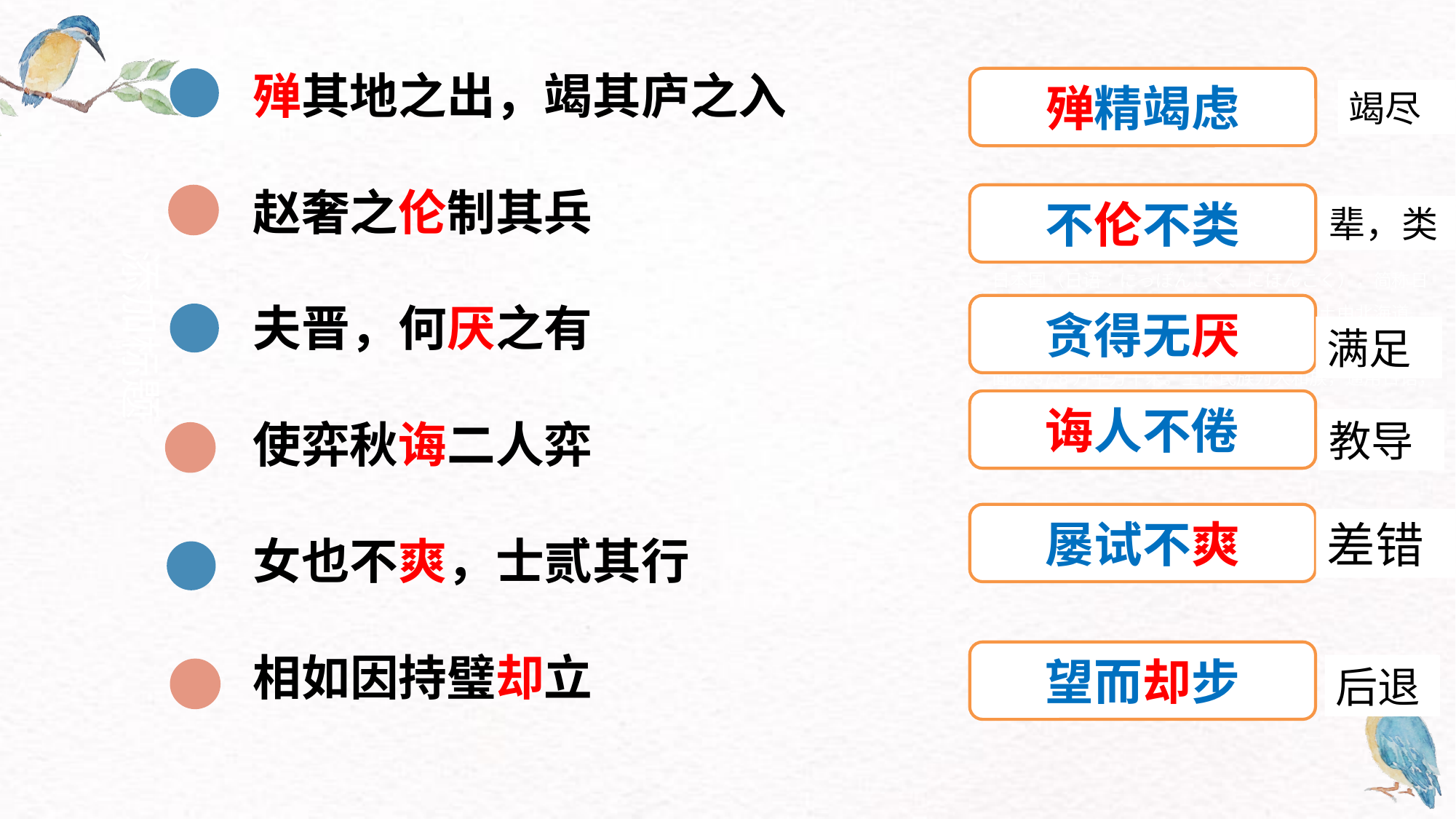

殚其地之出，竭其庐之入

赵奢之伦制其兵

夫晋，何厌之有

使弈秋诲二人弈

女也不爽，士贰其行

相如因持璧却立

殚精竭虑
竭尽
不伦不类
辈，类
添加标题
日本国（日语：にっぽんこく、にほんこく），简称日本，位于东亚、国名意为“日出之国”，领土由北海道、本州、四国、九州四个大岛及7200多个小岛组成，总面积37.8万平方千米。主体民族为大和族，通用日语，总人口约1.26亿。
贪得无厌

满足
诲人不倦
教导
屡试不爽
差错
望而却步
后退